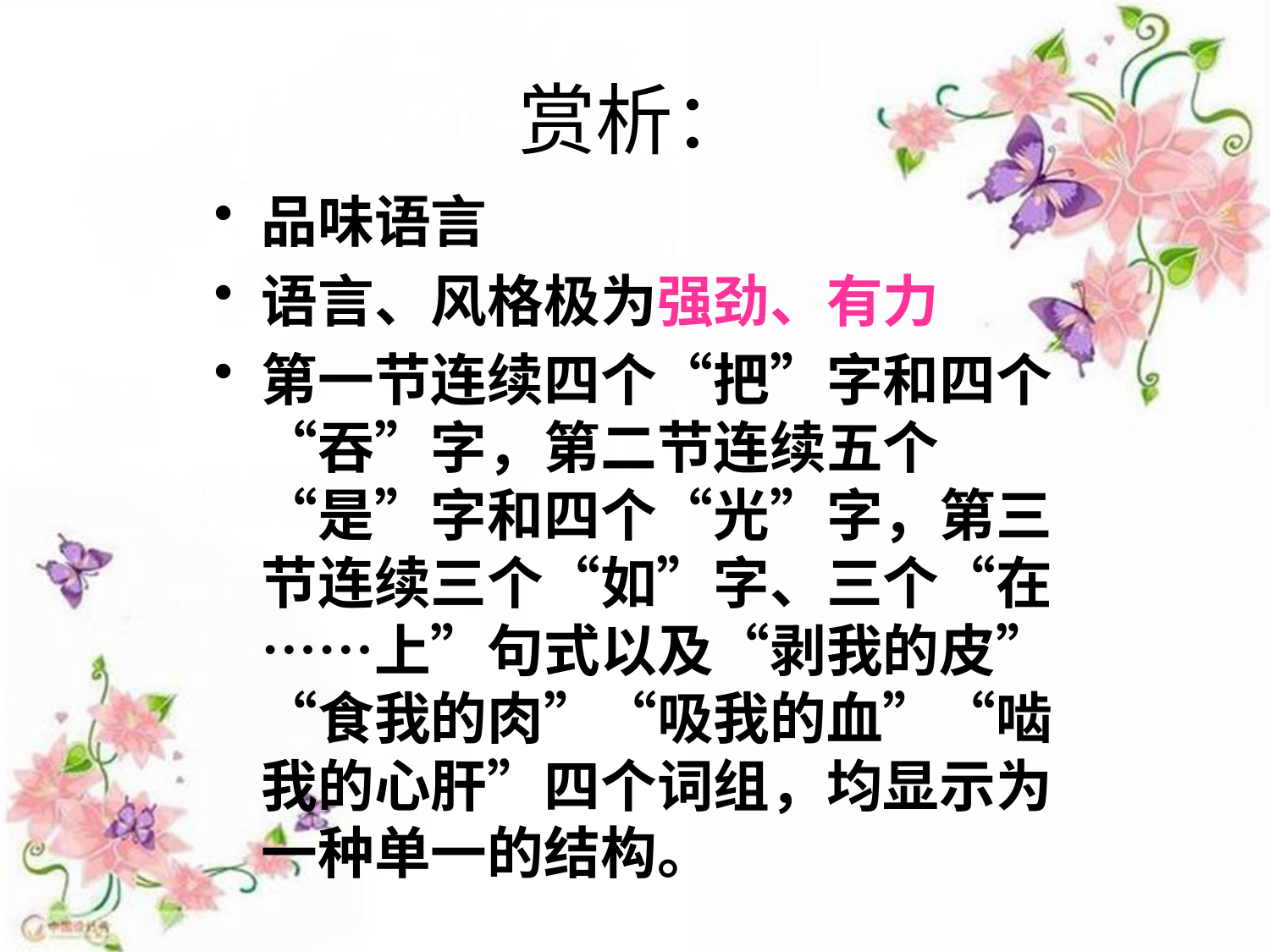

# 赏析：
品味语言
语言、风格极为强劲、有力
第一节连续四个“把”字和四个“吞”字，第二节连续五个“是”字和四个“光”字，第三节连续三个“如”字、三个“在……上”句式以及“剥我的皮”“食我的肉”“吸我的血”“啮我的心肝”四个词组，均显示为一种单一的结构。